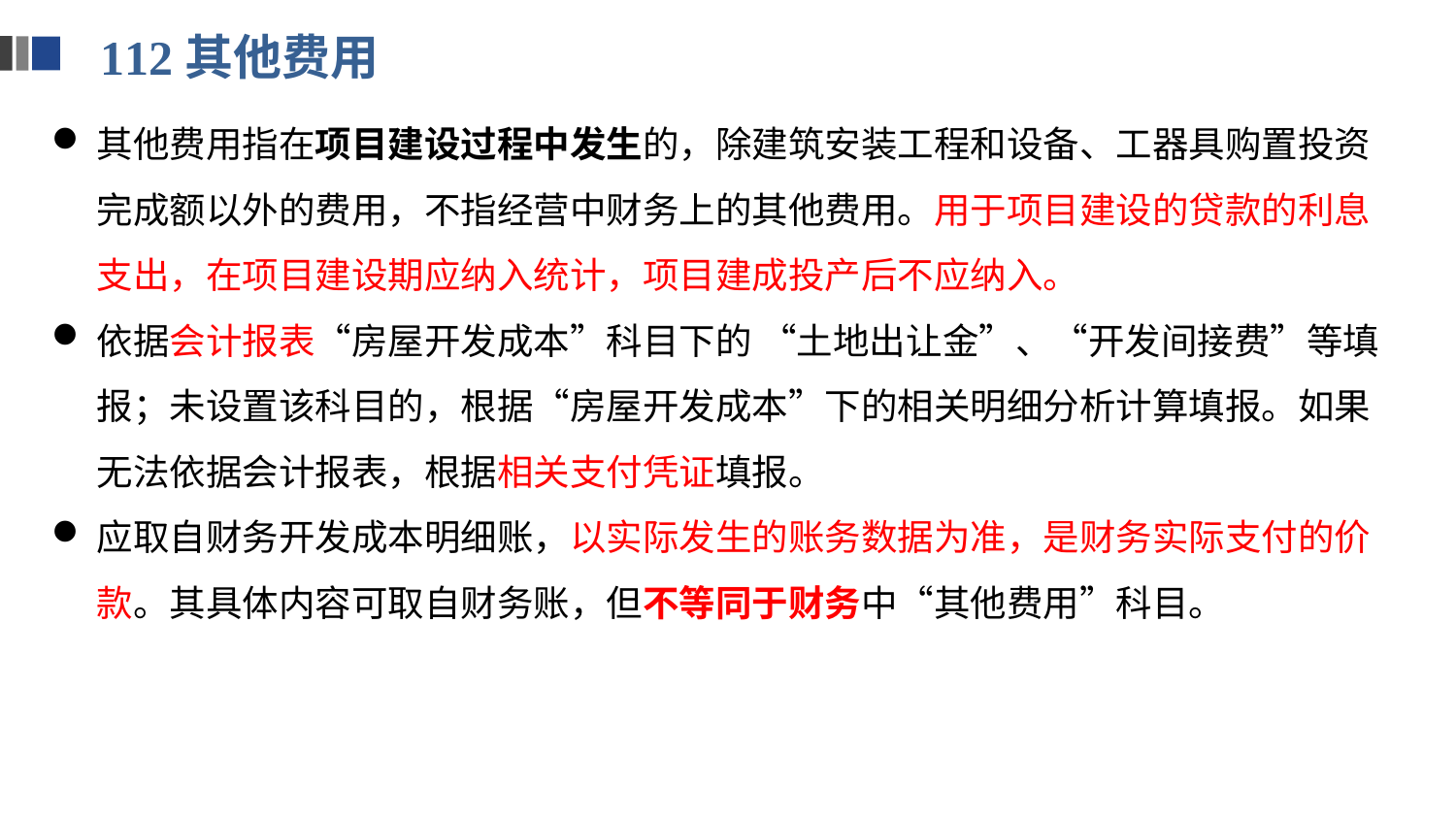

112其他费用
其他费用指在项目建设过程中发生的，除建筑安装工程和设备、工器具购置投资完成额以外的费用，不指经营中财务上的其他费用。用于项目建设的贷款的利息支出，在项目建设期应纳入统计，项目建成投产后不应纳入。
依据会计报表“房屋开发成本”科目下的 “土地出让金”、“开发间接费”等填报；未设置该科目的，根据“房屋开发成本”下的相关明细分析计算填报。如果无法依据会计报表，根据相关支付凭证填报。
应取自财务开发成本明细账，以实际发生的账务数据为准，是财务实际支付的价款。其具体内容可取自财务账，但不等同于财务中“其他费用”科目。